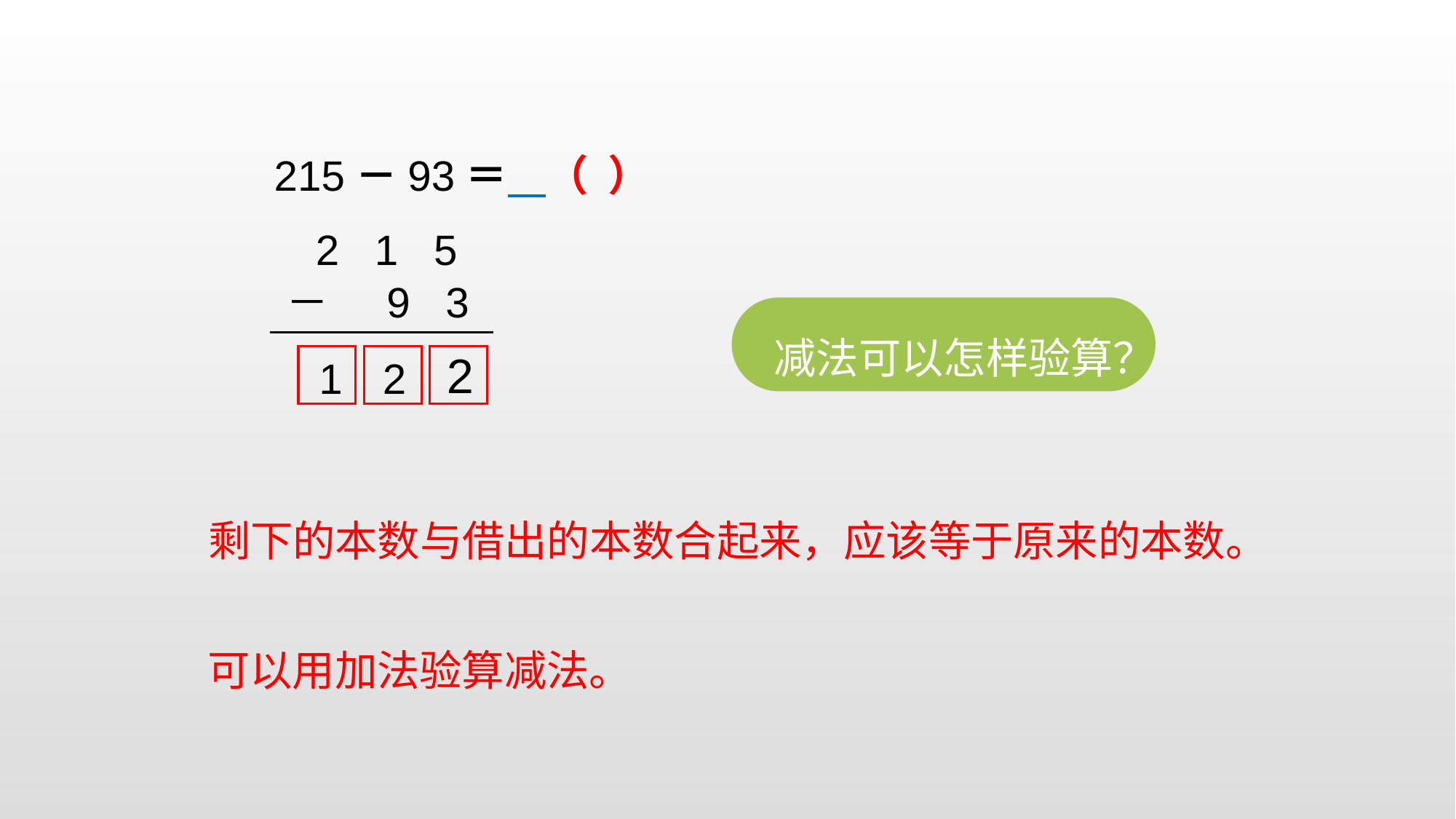

215－93＝    （  ）
2   1   5
－     9   3
减法可以怎样验算？
2
1
2

剩下的本数与借出的本数合起来，应该等于原来的本数。
可以用加法验算减法。